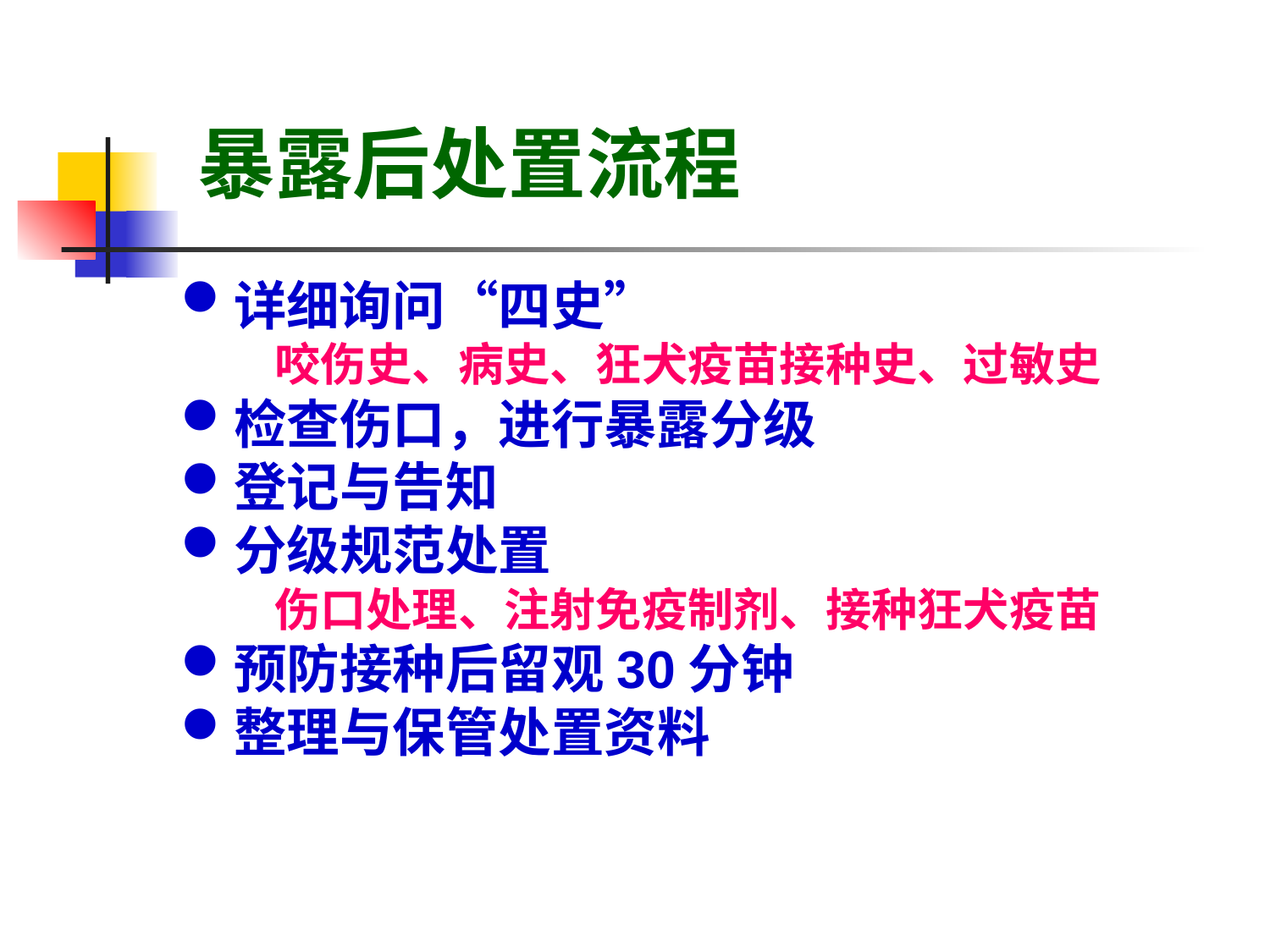

暴露后处置流程
详细询问“四史”
咬伤史、病史、狂犬疫苗接种史、过敏史
检查伤口，进行暴露分级
登记与告知
分级规范处置
伤口处理、注射免疫制剂、接种狂犬疫苗
预防接种后留观30分钟
整理与保管处置资料